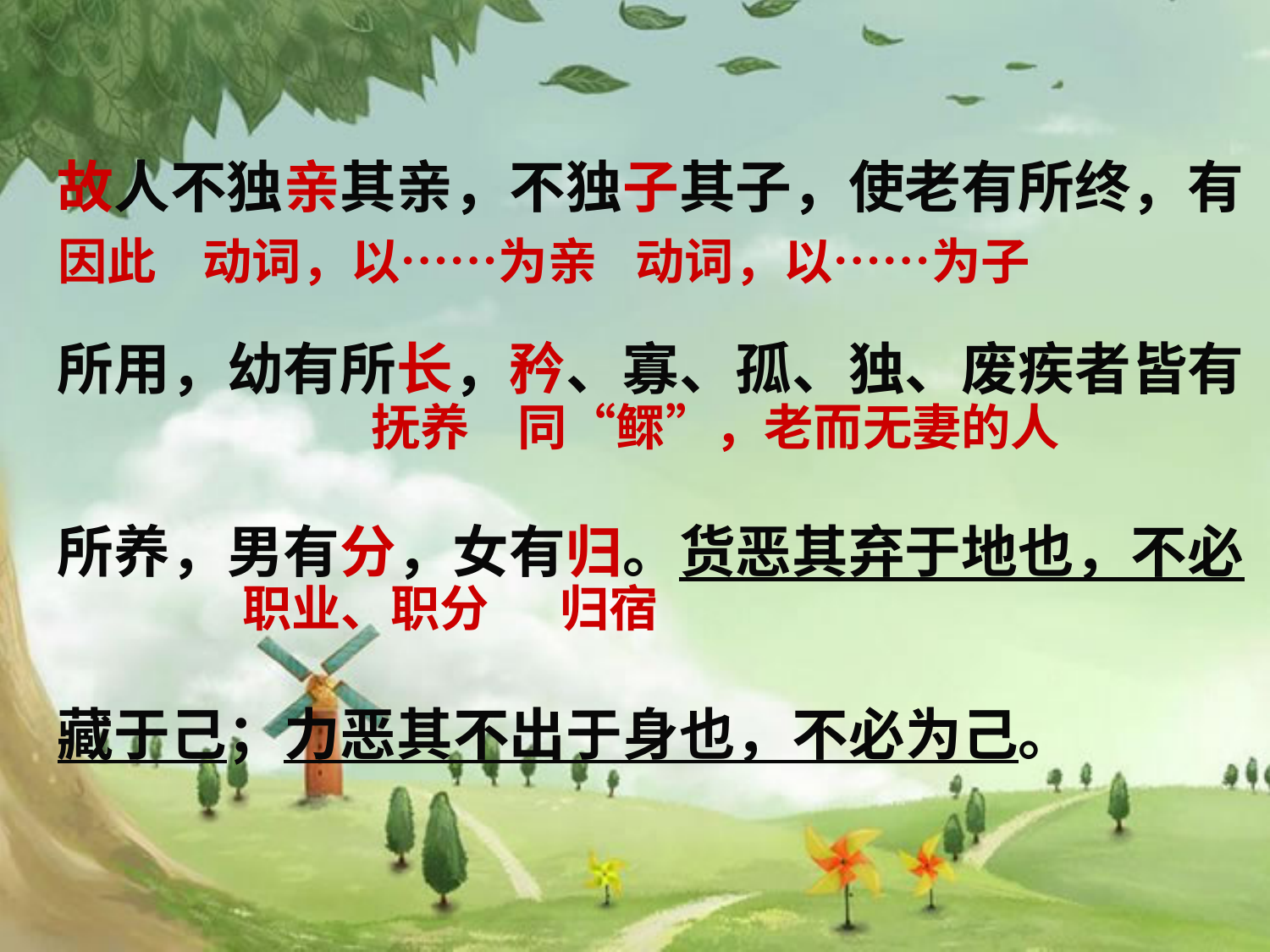

故人不独亲其亲，不独子其子，使老有所终，有所用，幼有所长，矜、寡、孤、独、废疾者皆有所养，男有分，女有归。货恶其弃于地也，不必藏于己；力恶其不出于身也，不必为己。
动词，以……为亲
因此
动词，以……为子
抚养
同“鳏”，老而无妻的人
归宿
职业、职分